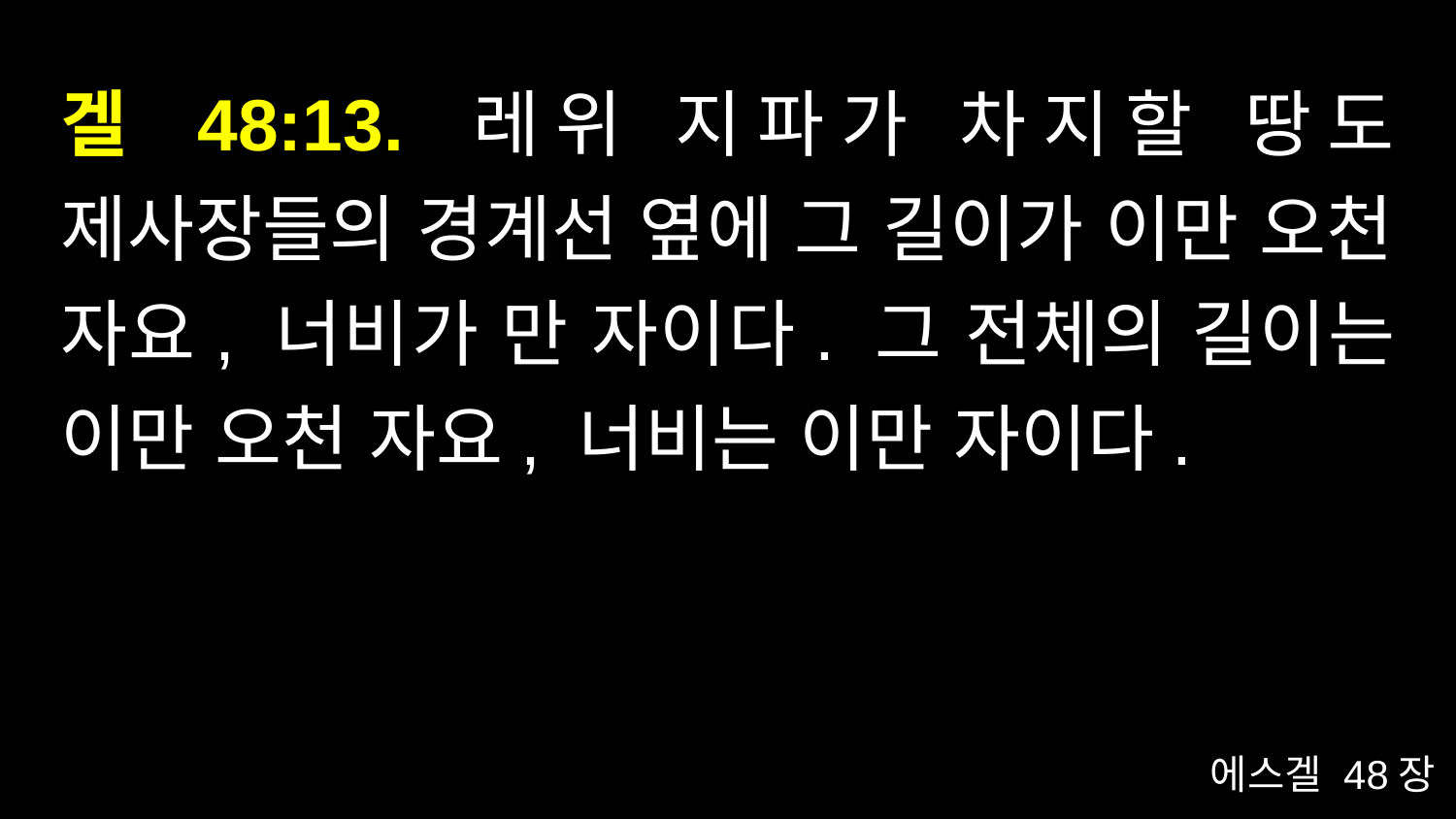

# 겔 48:13. 레위 지파가 차지할 땅도 제사장들의 경계선 옆에 그 길이가 이만 오천 자요, 너비가 만 자이다. 그 전체의 길이는 이만 오천 자요, 너비는 이만 자이다.
에스겔 48장